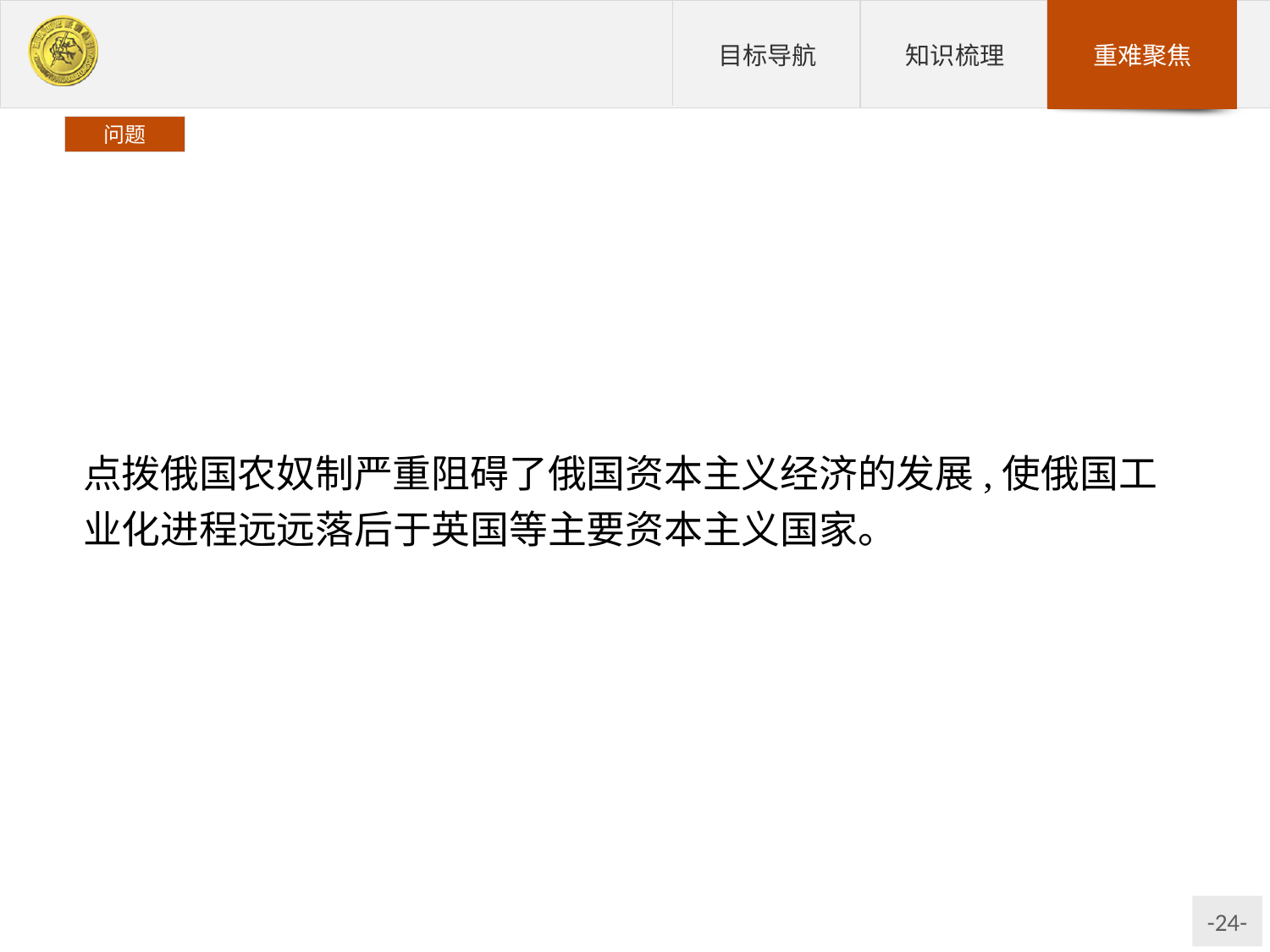

问题
点拨俄国农奴制严重阻碍了俄国资本主义经济的发展,使俄国工业化进程远远落后于英国等主要资本主义国家。